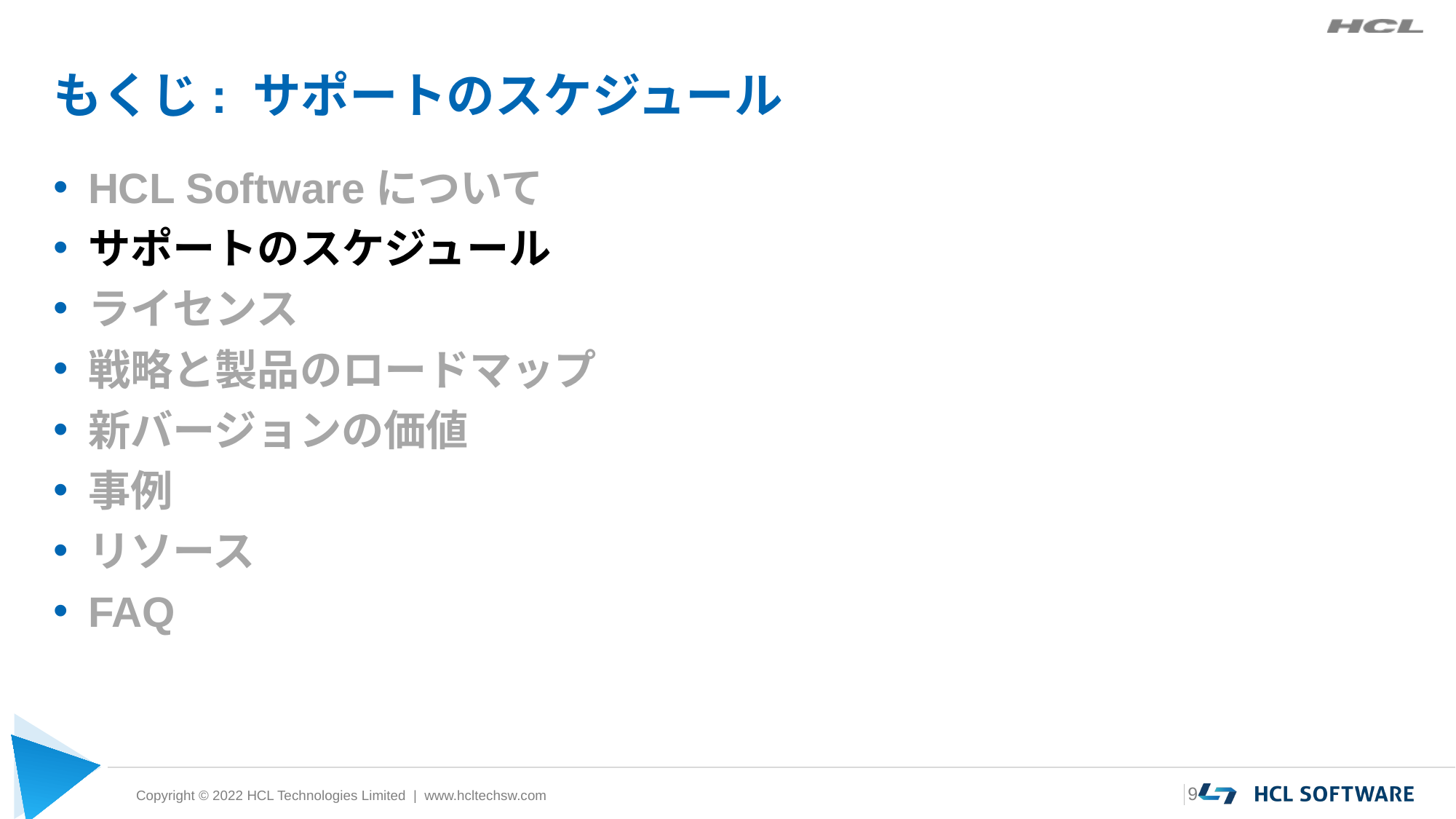

# もくじ: サポートのスケジュール
HCL Softwareについて
サポートのスケジュール
ライセンス
戦略と製品のロードマップ
新バージョンの価値
事例
リソース
FAQ